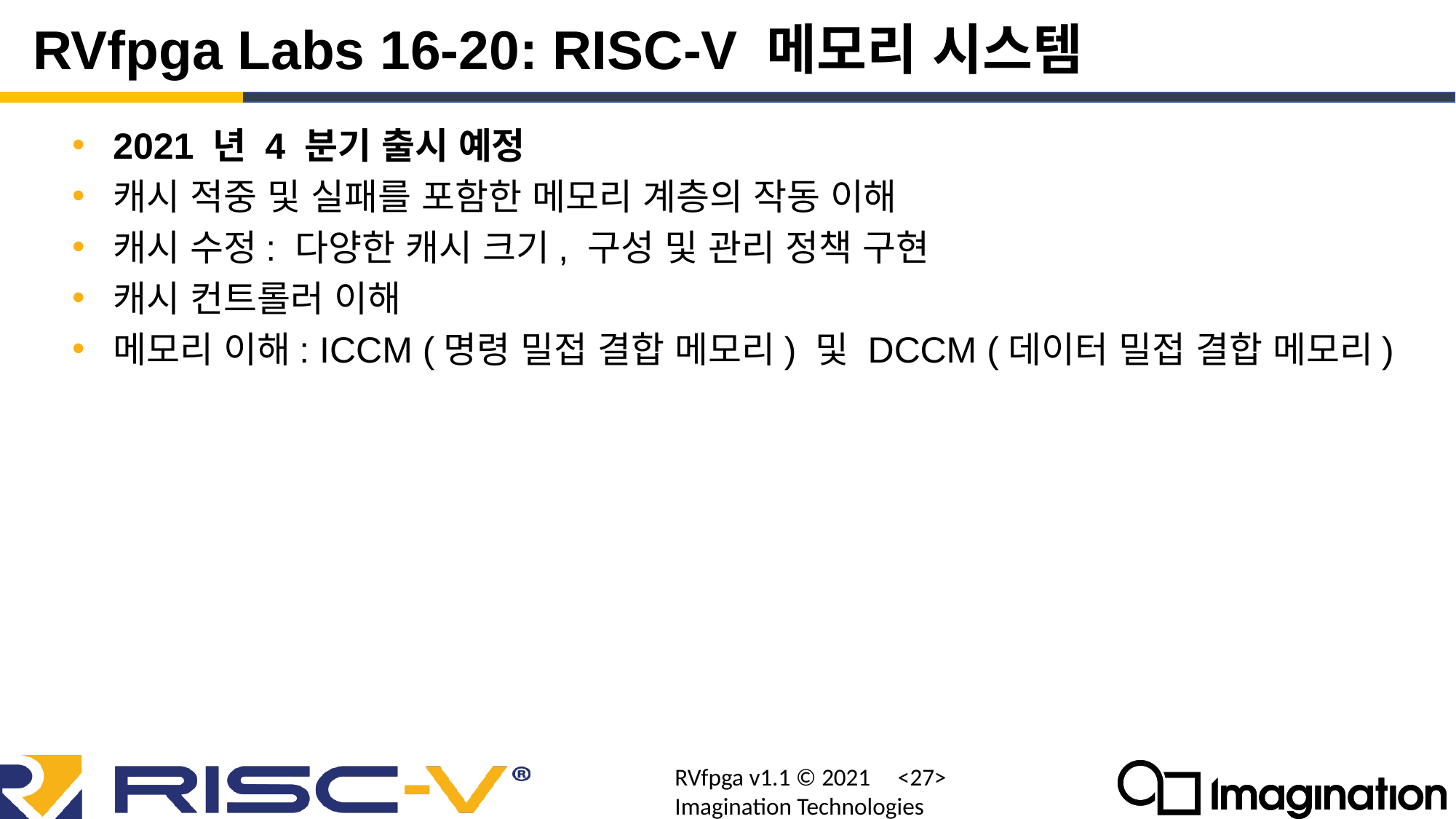

# RVfpga Labs 16-20: RISC-V 메모리 시스템
2021 년 4 분기 출시 예정
캐시 적중 및 실패를 포함한 메모리 계층의 작동 이해
캐시 수정: 다양한 캐시 크기, 구성 및 관리 정책 구현
캐시 컨트롤러 이해
메모리 이해: ICCM (명령 밀접 결합 메모리) 및 DCCM (데이터 밀접 결합 메모리)